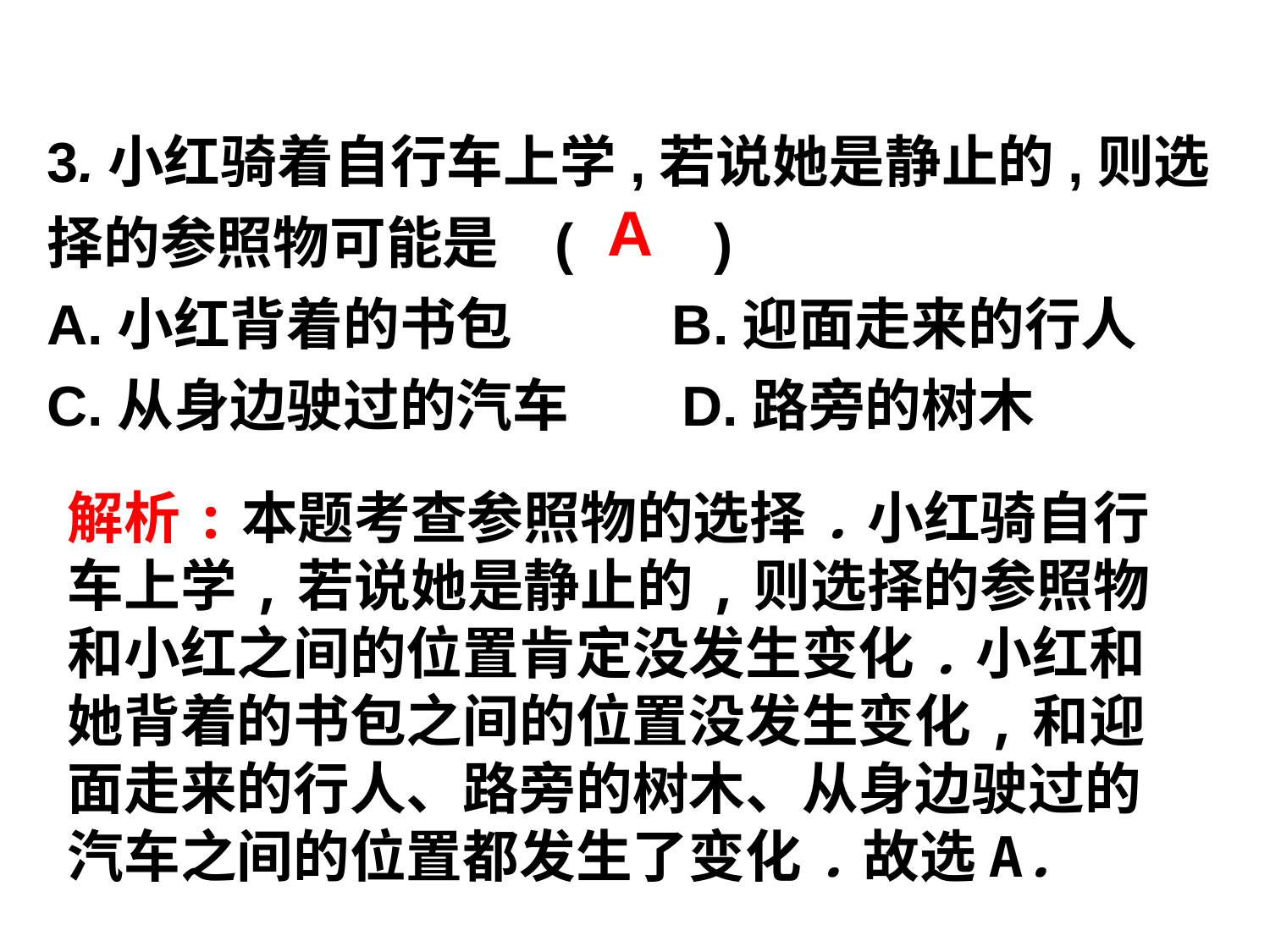

3.小红骑着自行车上学,若说她是静止的,则选择的参照物可能是	(　　)
A.小红背着的书包	        B.迎面走来的行人
C.从身边驶过的汽车	D.路旁的树木
A
解析:本题考查参照物的选择.小红骑自行车上学,若说她是静止的,则选择的参照物和小红之间的位置肯定没发生变化.小红和她背着的书包之间的位置没发生变化,和迎面走来的行人、路旁的树木、从身边驶过的汽车之间的位置都发生了变化.故选A.